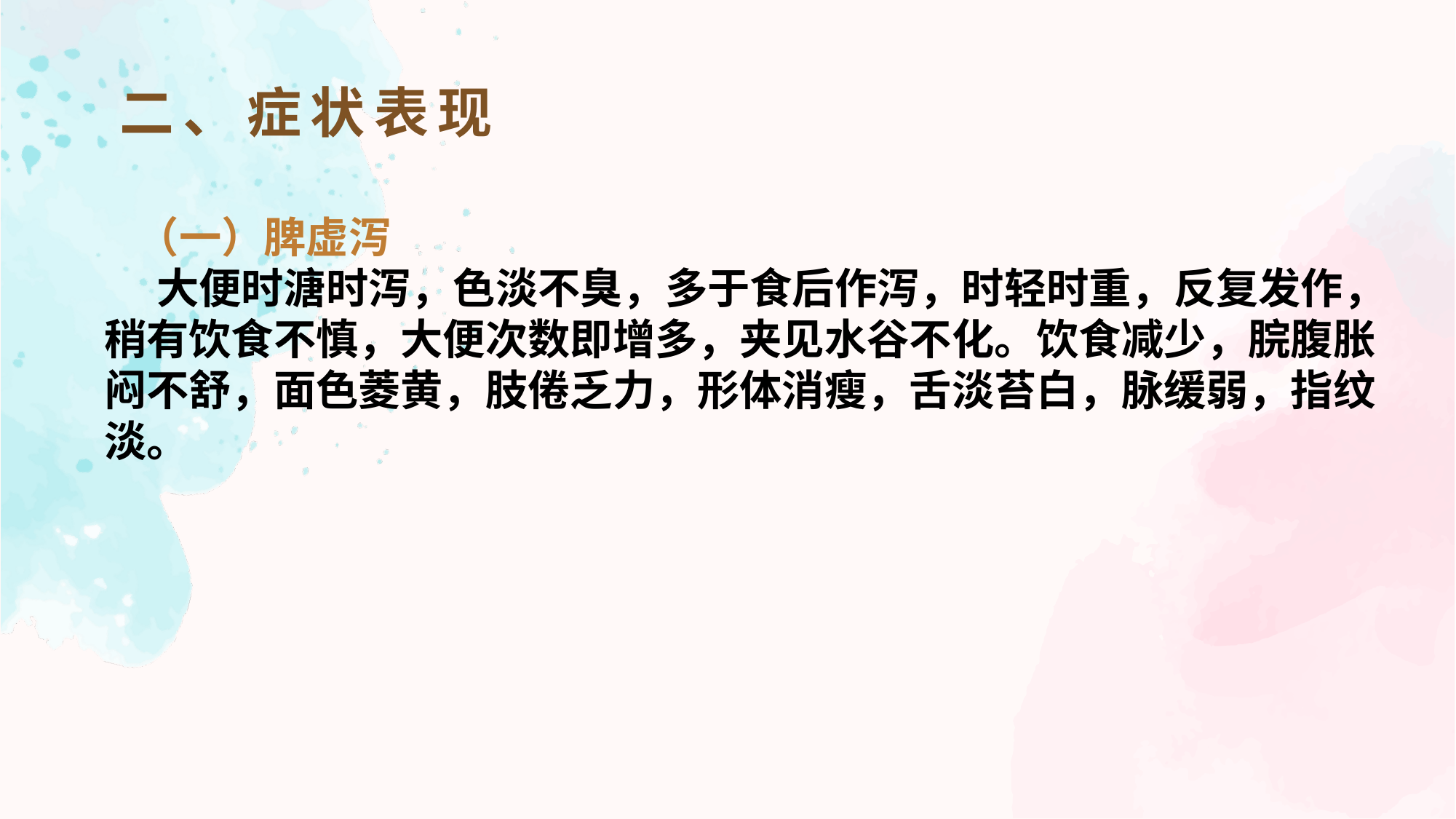

二、症状表现
（一）脾虚泻
 大便时溏时泻，色淡不臭，多于食后作泻，时轻时重，反复发作，稍有饮食不慎，大便次数即增多，夹见水谷不化。饮食减少，脘腹胀闷不舒，面色菱黄，肢倦乏力，形体消瘦，舌淡苔白，脉缓弱，指纹淡。